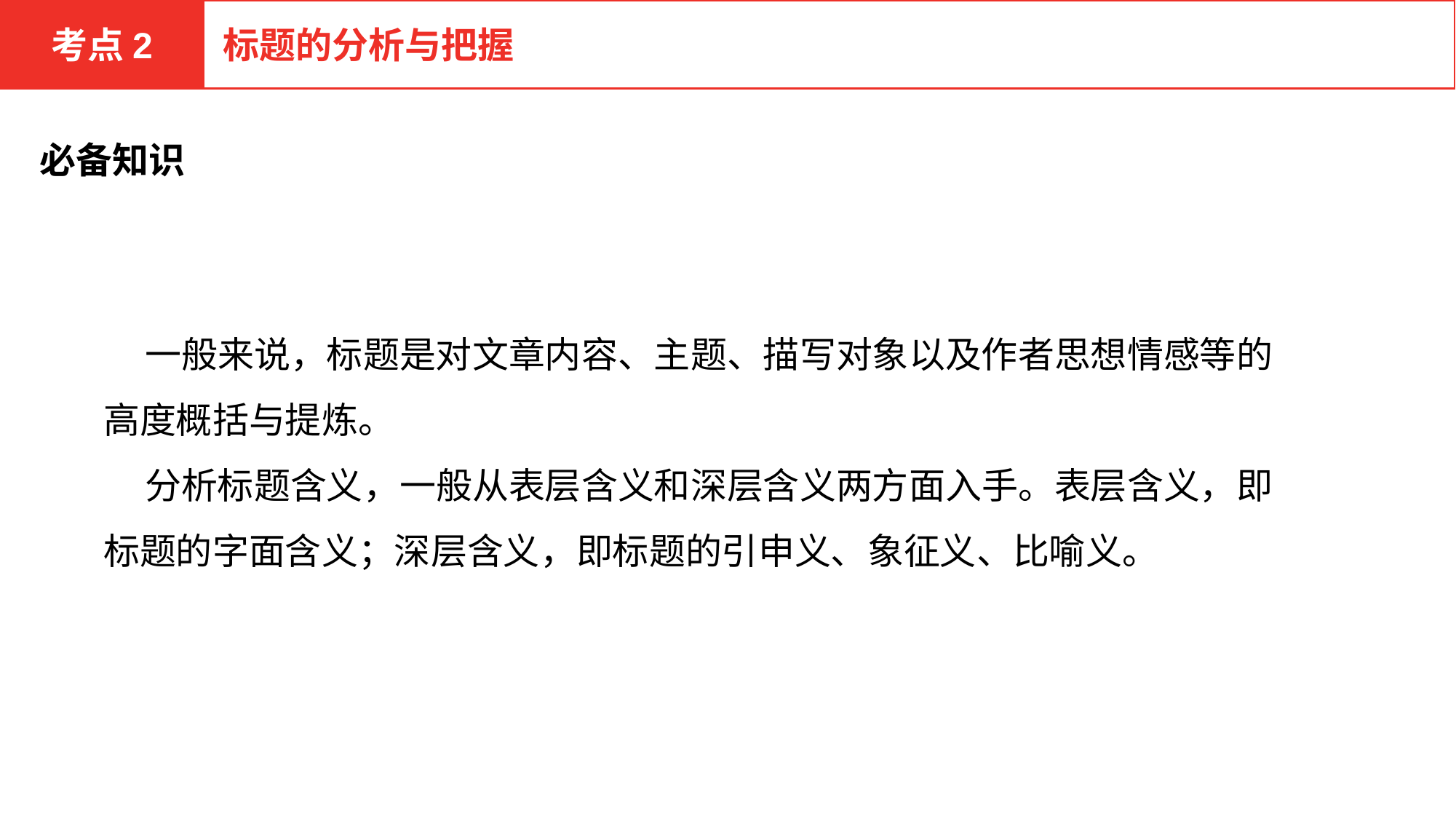

考点2
标题的分析与把握
必备知识
    一般来说，标题是对文章内容、主题、描写对象以及作者思想情感等的高度概括与提炼。
    分析标题含义，一般从表层含义和深层含义两方面入手。表层含义，即标题的字面含义；深层含义，即标题的引申义、象征义、比喻义。